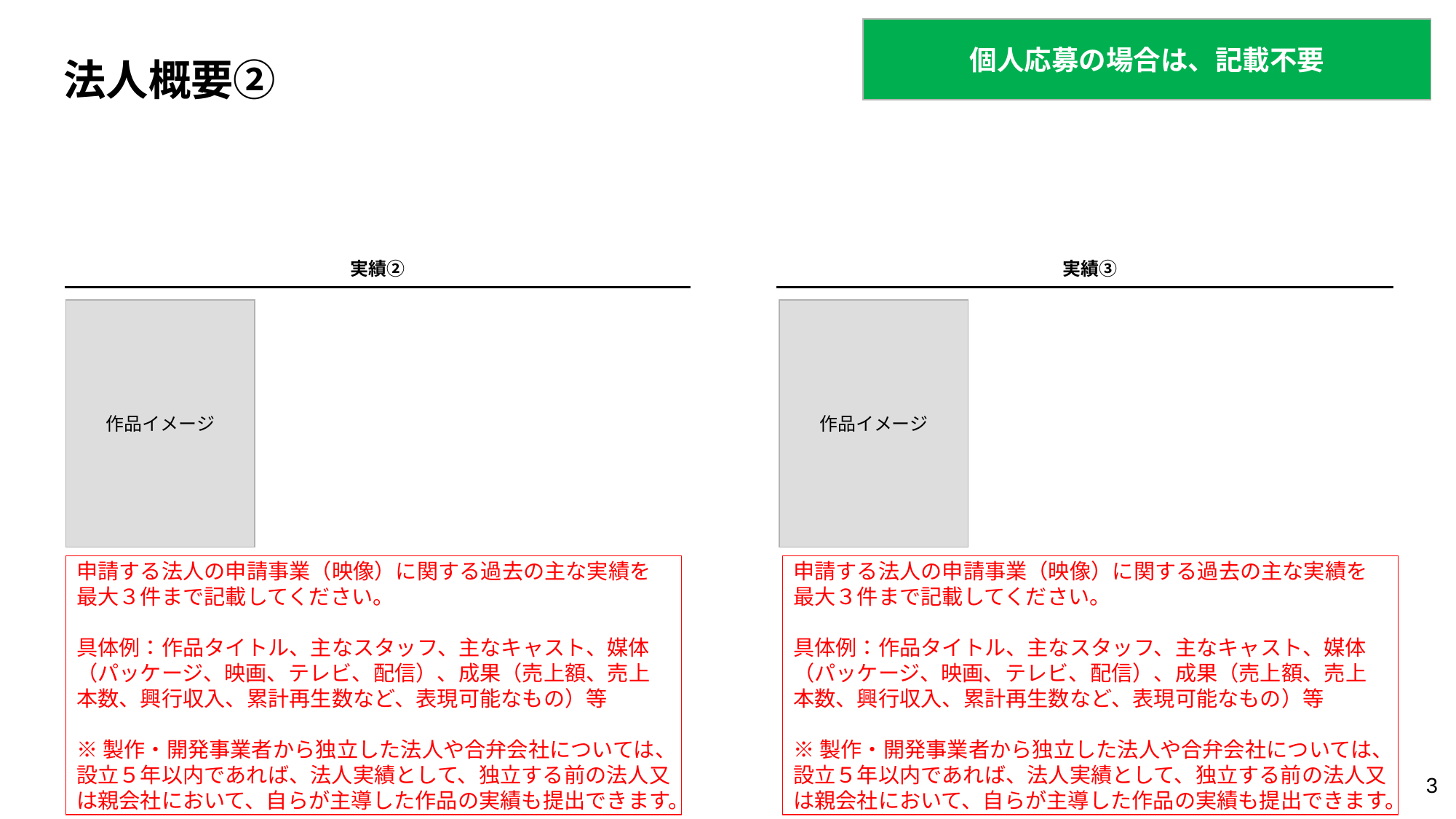

個人応募の場合は、記載不要
# 法人概要②
実績②
実績③
作品イメージ
作品イメージ
申請する法人の申請事業（映像）に関する過去の主な実績を最大３件まで記載してください。

具体例：作品タイトル、主なスタッフ、主なキャスト、媒体（パッケージ、映画、テレビ、配信）、成果（売上額、売上本数、興行収入、累計再生数など、表現可能なもの）等

※製作・開発事業者から独立した法人や合弁会社については、設立５年以内であれば、法人実績として、独立する前の法人又は親会社において、自らが主導した作品の実績も提出できます。
申請する法人の申請事業（映像）に関する過去の主な実績を最大３件まで記載してください。

具体例：作品タイトル、主なスタッフ、主なキャスト、媒体（パッケージ、映画、テレビ、配信）、成果（売上額、売上本数、興行収入、累計再生数など、表現可能なもの）等

※製作・開発事業者から独立した法人や合弁会社については、設立５年以内であれば、法人実績として、独立する前の法人又は親会社において、自らが主導した作品の実績も提出できます。
3